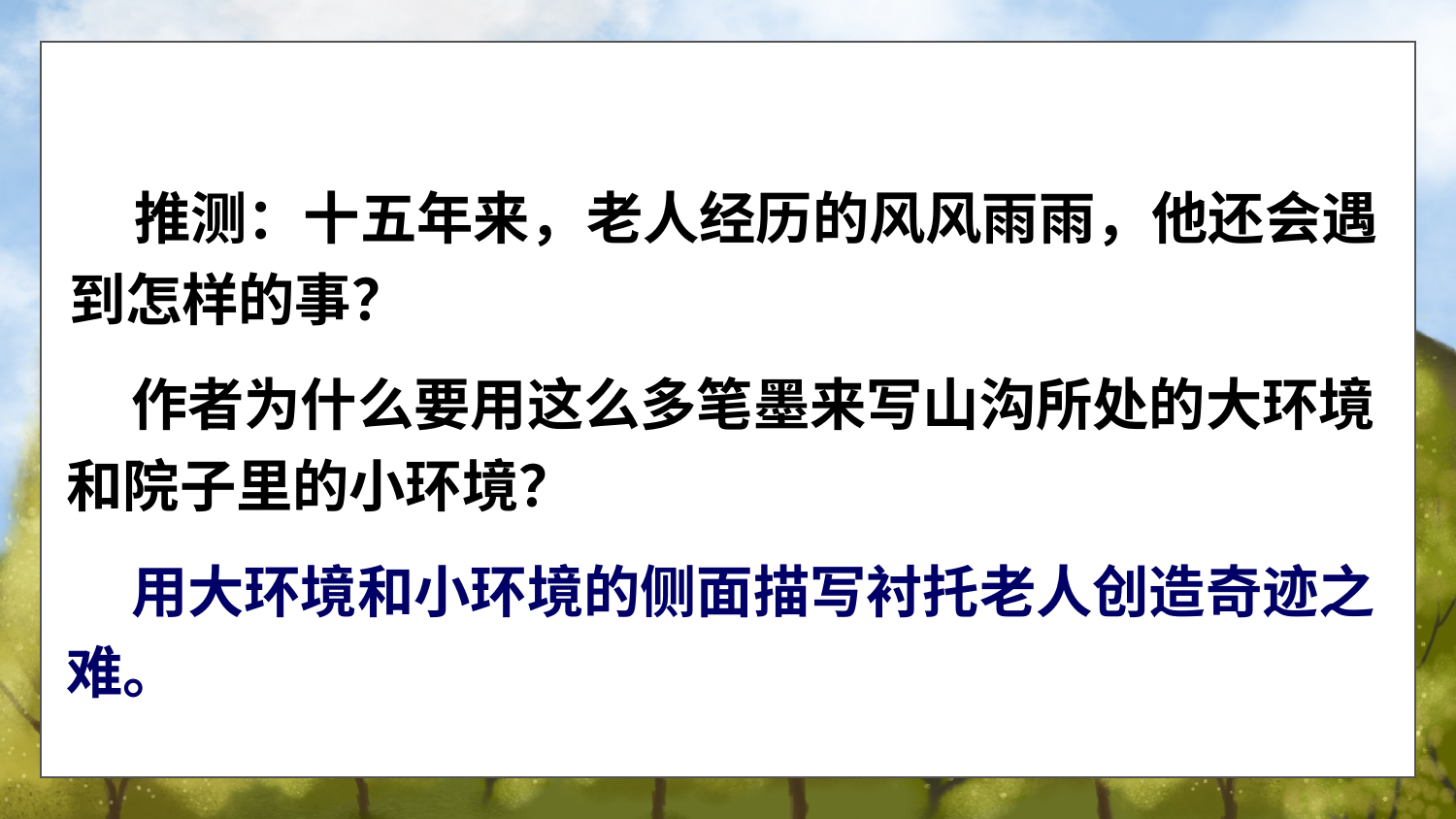

推测：十五年来，老人经历的风风雨雨，他还会遇到怎样的事？
    作者为什么要用这么多笔墨来写山沟所处的大环境和院子里的小环境？
    用大环境和小环境的侧面描写衬托老人创造奇迹之难。